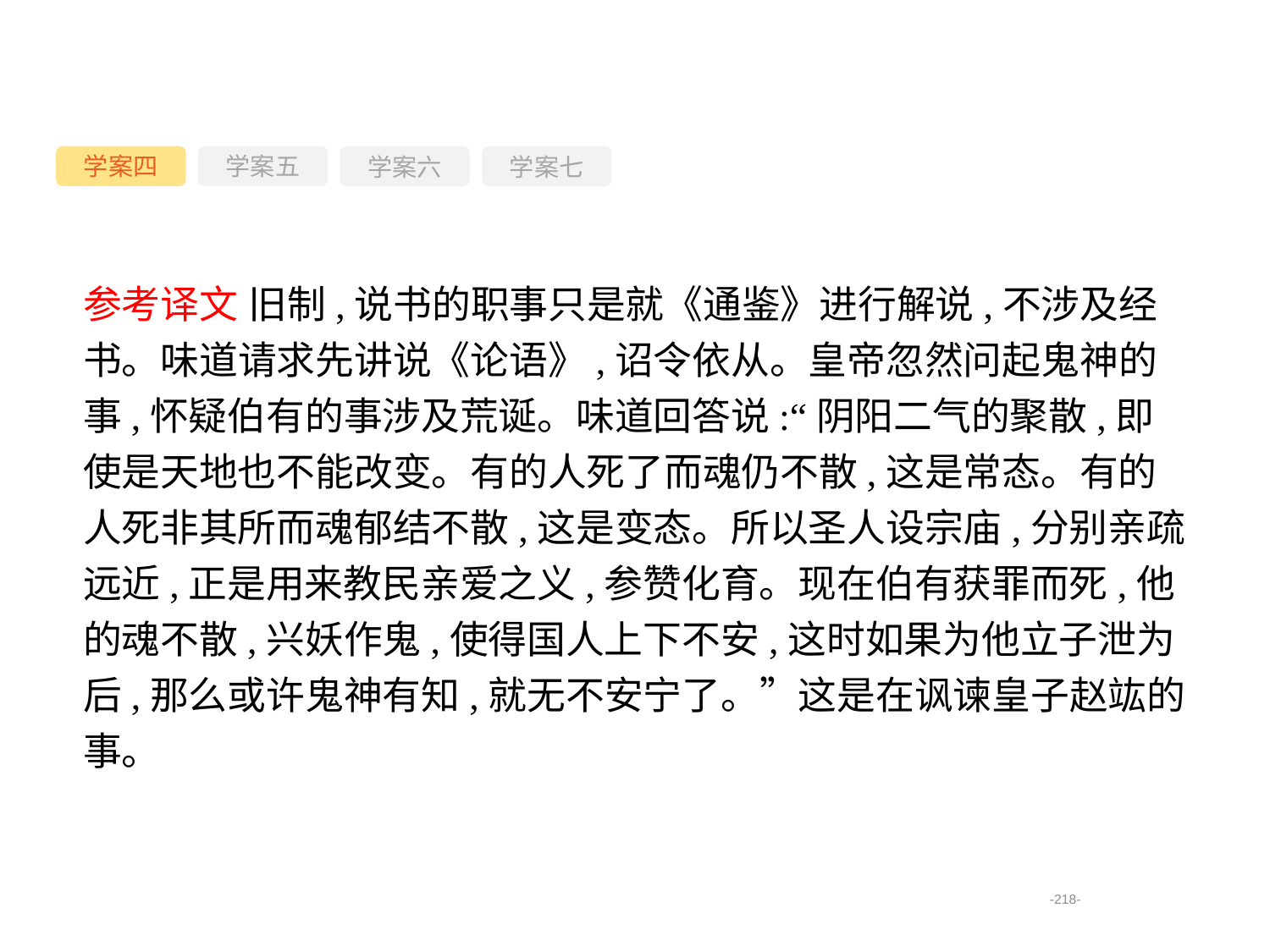

学案四
学案六
学案七
学案五
参考译文 旧制,说书的职事只是就《通鉴》进行解说,不涉及经书。味道请求先讲说《论语》,诏令依从。皇帝忽然问起鬼神的事,怀疑伯有的事涉及荒诞。味道回答说:“阴阳二气的聚散,即使是天地也不能改变。有的人死了而魂仍不散,这是常态。有的人死非其所而魂郁结不散,这是变态。所以圣人设宗庙,分别亲疏远近,正是用来教民亲爱之义,参赞化育。现在伯有获罪而死,他的魂不散,兴妖作鬼,使得国人上下不安,这时如果为他立子泄为后,那么或许鬼神有知,就无不安宁了。”这是在讽谏皇子赵竑的事。
-218-